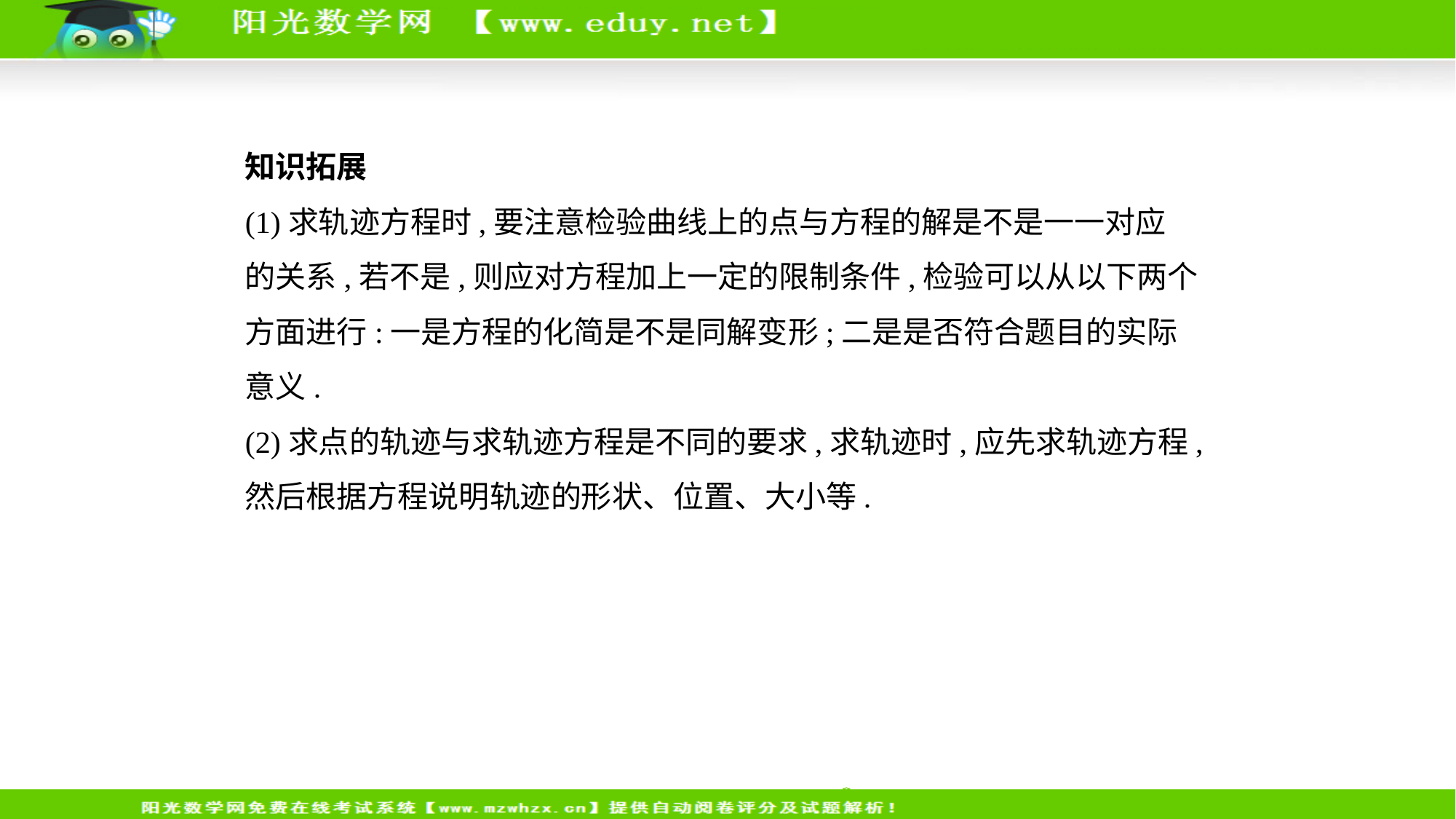

知识拓展
(1)求轨迹方程时,要注意检验曲线上的点与方程的解是不是一一对应
的关系,若不是,则应对方程加上一定的限制条件,检验可以从以下两个
方面进行:一是方程的化简是不是同解变形;二是是否符合题目的实际
意义.
(2)求点的轨迹与求轨迹方程是不同的要求,求轨迹时,应先求轨迹方程,
然后根据方程说明轨迹的形状、位置、大小等.